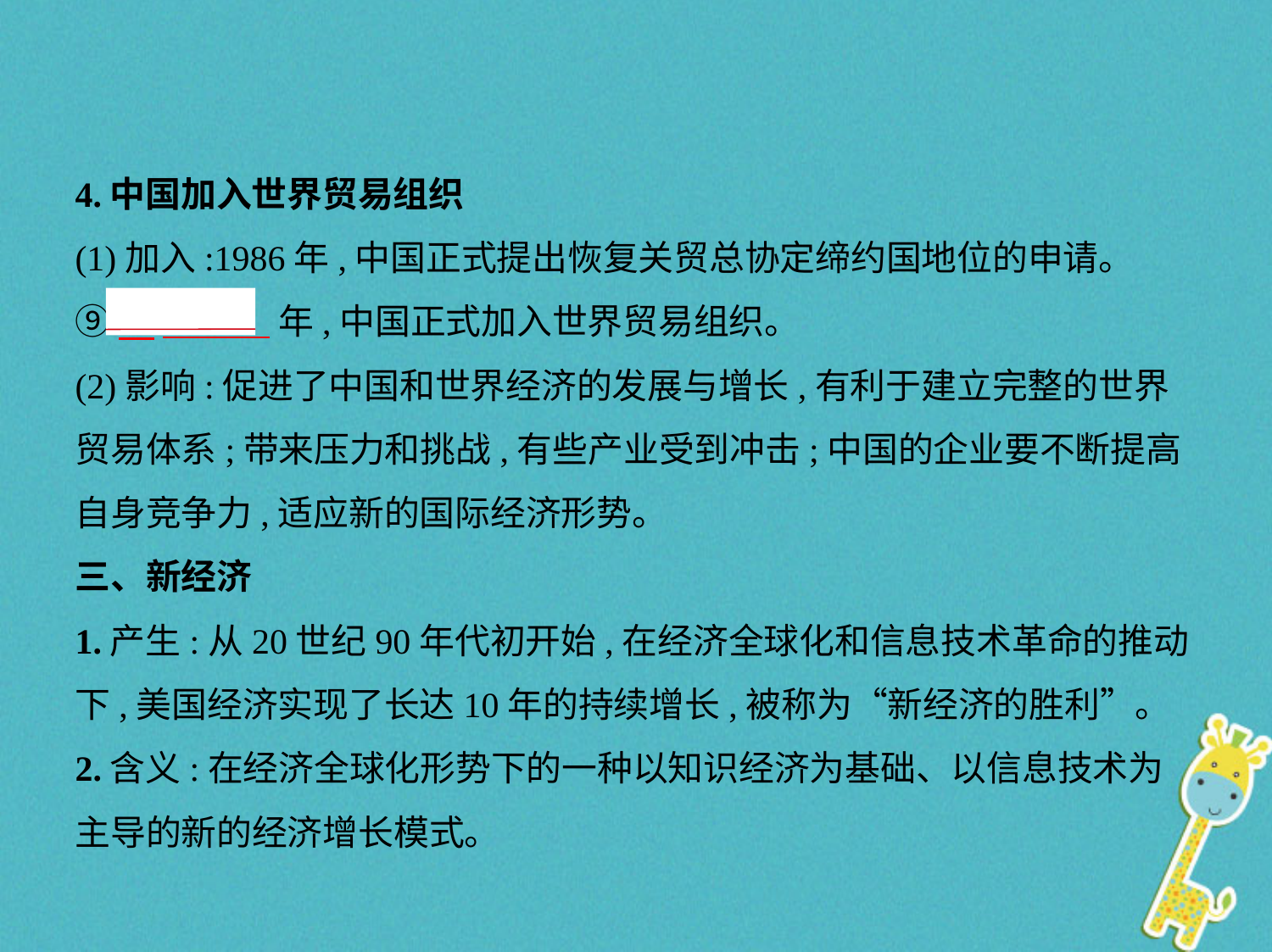

4.中国加入世界贸易组织
(1)加入:1986年,中国正式提出恢复关贸总协定缔约国地位的申请。
⑨　2001    年,中国正式加入世界贸易组织。
(2)影响:促进了中国和世界经济的发展与增长,有利于建立完整的世界
贸易体系;带来压力和挑战,有些产业受到冲击;中国的企业要不断提高
自身竞争力,适应新的国际经济形势。
三、新经济
1.产生:从20世纪90年代初开始,在经济全球化和信息技术革命的推动
下,美国经济实现了长达10年的持续增长,被称为“新经济的胜利”。
2.含义:在经济全球化形势下的一种以知识经济为基础、以信息技术为
主导的新的经济增长模式。